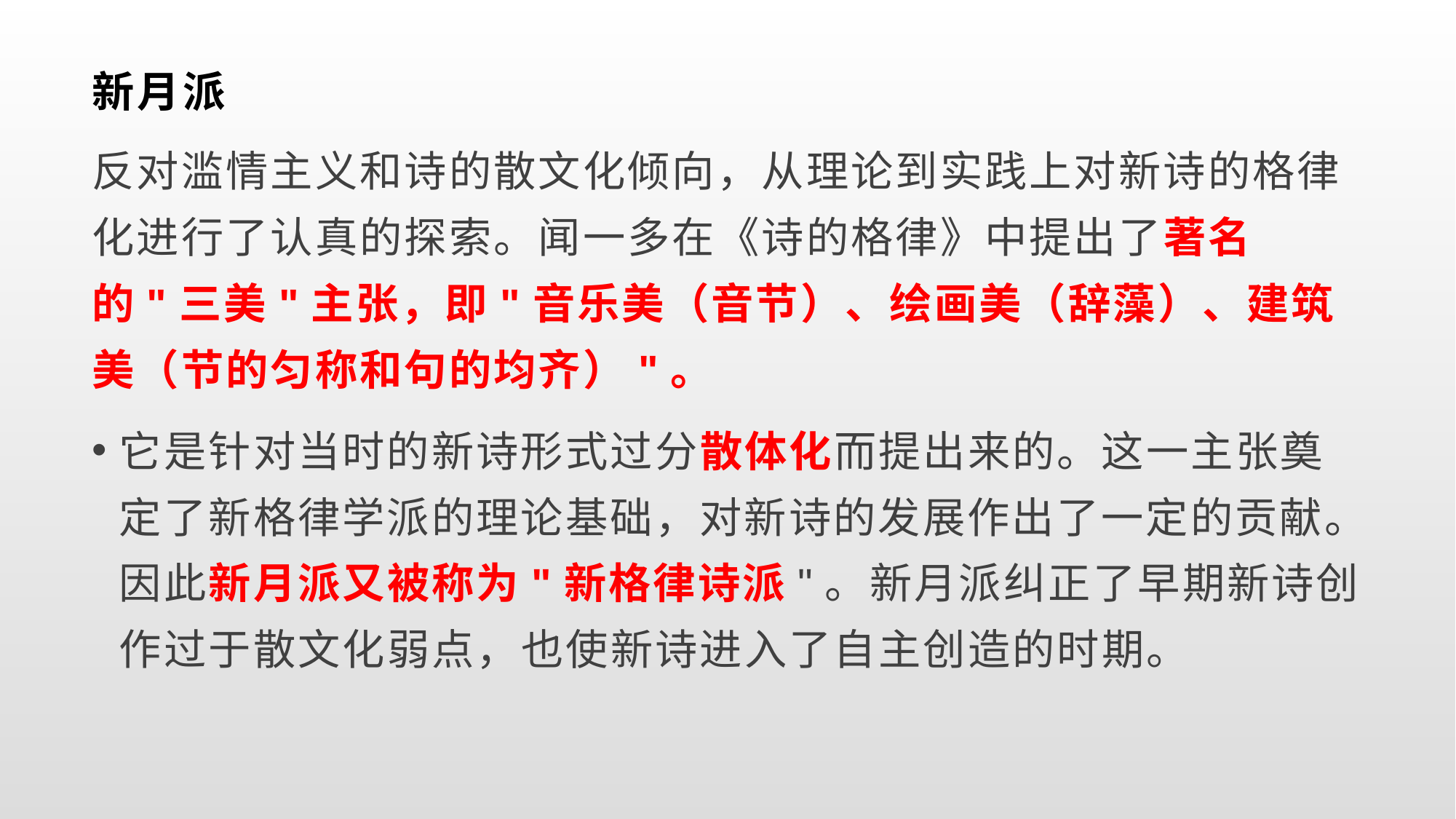

# 新月派
反对滥情主义和诗的散文化倾向，从理论到实践上对新诗的格律化进行了认真的探索。闻一多在《诗的格律》中提出了著名的"三美"主张，即"音乐美（音节）、绘画美（辞藻）、建筑美（节的匀称和句的均齐）"。
它是针对当时的新诗形式过分散体化而提出来的。这一主张奠定了新格律学派的理论基础，对新诗的发展作出了一定的贡献。因此新月派又被称为"新格律诗派"。新月派纠正了早期新诗创作过于散文化弱点，也使新诗进入了自主创造的时期。